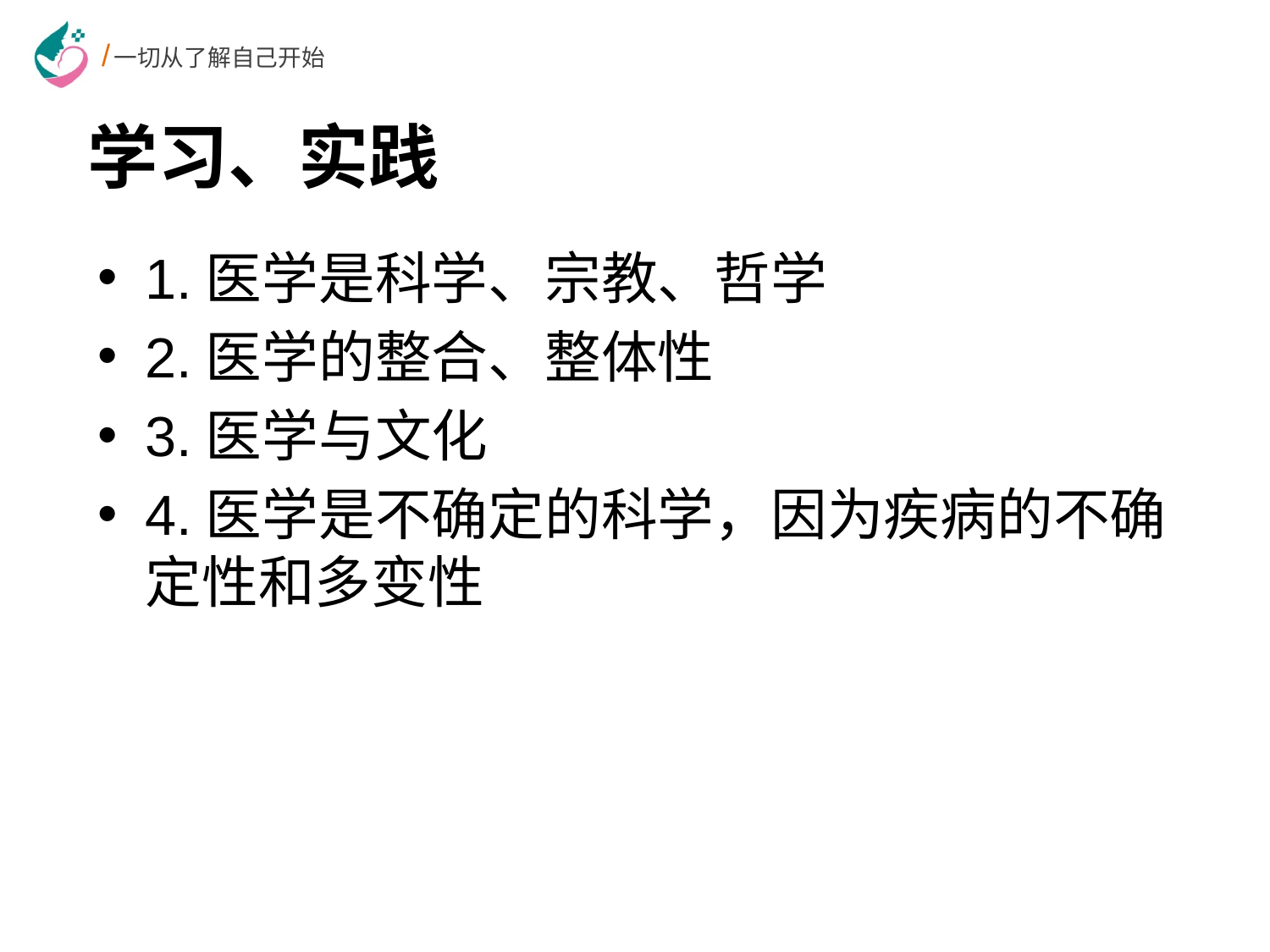

学习、实践
1.医学是科学、宗教、哲学
2.医学的整合、整体性
3.医学与文化
4.医学是不确定的科学，因为疾病的不确   定性和多变性